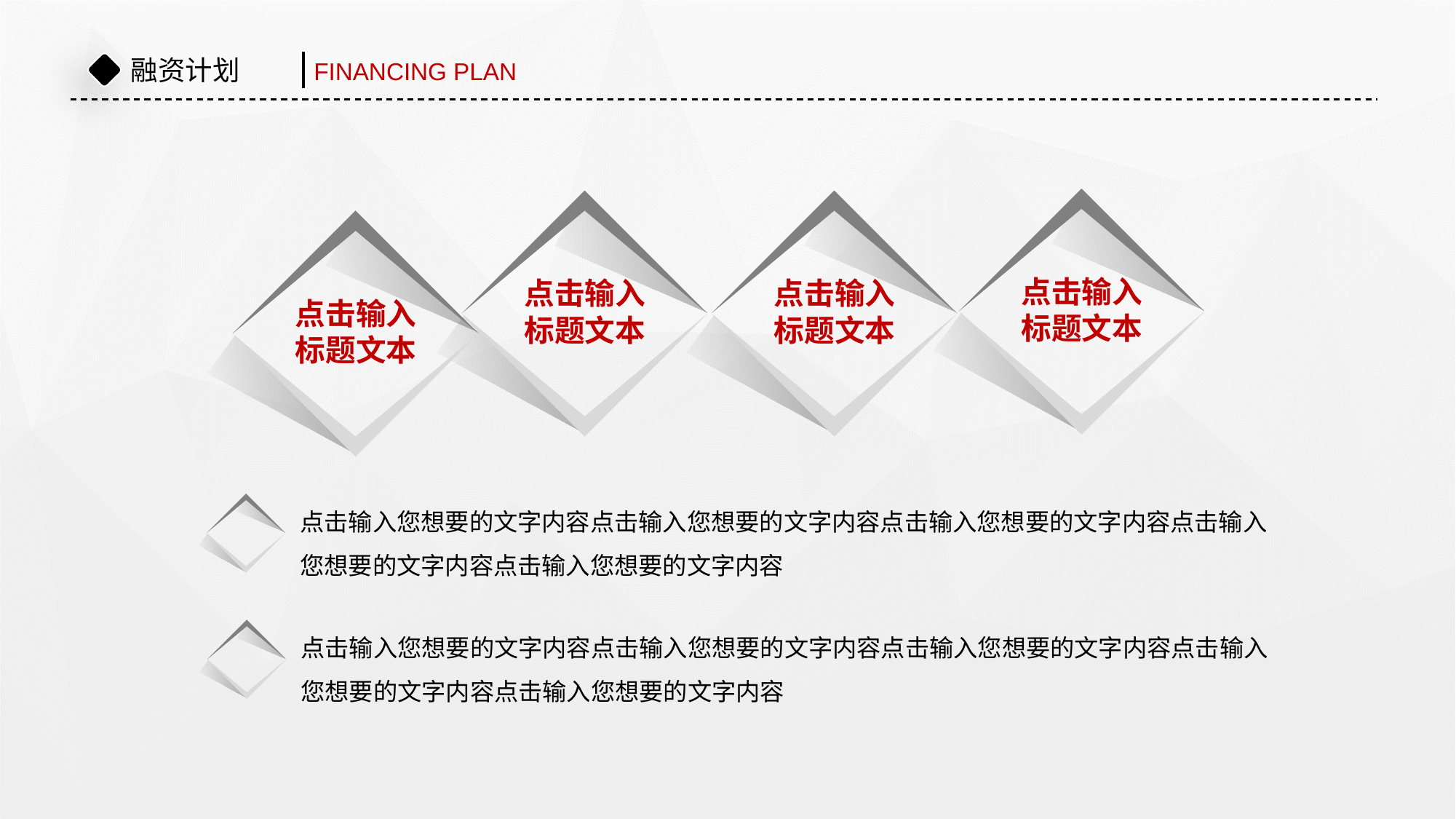

融资计划
FINANCING PLAN

点击输入
标题文本

点击输入
标题文本

点击输入
标题文本

点击输入
标题文本

点击输入您想要的文字内容点击输入您想要的文字内容点击输入您想要的文字内容点击输入您想要的文字内容点击输入您想要的文字内容

点击输入您想要的文字内容点击输入您想要的文字内容点击输入您想要的文字内容点击输入您想要的文字内容点击输入您想要的文字内容